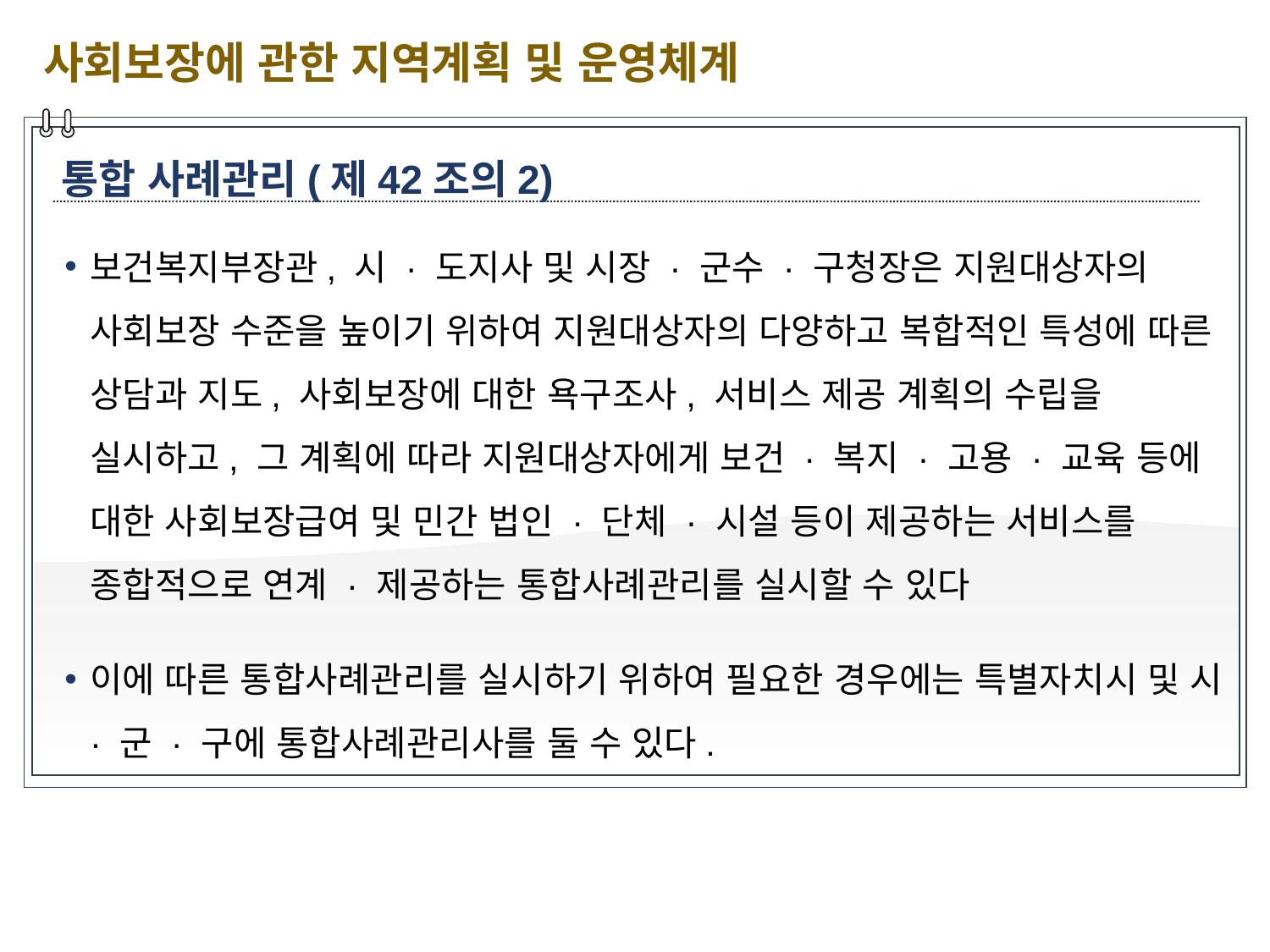

사회보장에 관한 지역계획 및 운영체계

통합 사례관리(제42조의2)

보건복지부장관, 시 · 도지사 및 시장 · 군수 · 구청장은 지원대상자의 사회보장 수준을 높이기 위하여 지원대상자의 다양하고 복합적인 특성에 따른 상담과 지도, 사회보장에 대한 욕구조사, 서비스 제공 계획의 수립을 실시하고, 그 계획에 따라 지원대상자에게 보건 · 복지 · 고용 · 교육 등에 대한 사회보장급여 및 민간 법인 · 단체 · 시설 등이 제공하는 서비스를 종합적으로 연계 · 제공하는 통합사례관리를 실시할 수 있다
이에 따른 통합사례관리를 실시하기 위하여 필요한 경우에는 특별자치시 및 시 · 군 · 구에 통합사례관리사를 둘 수 있다.